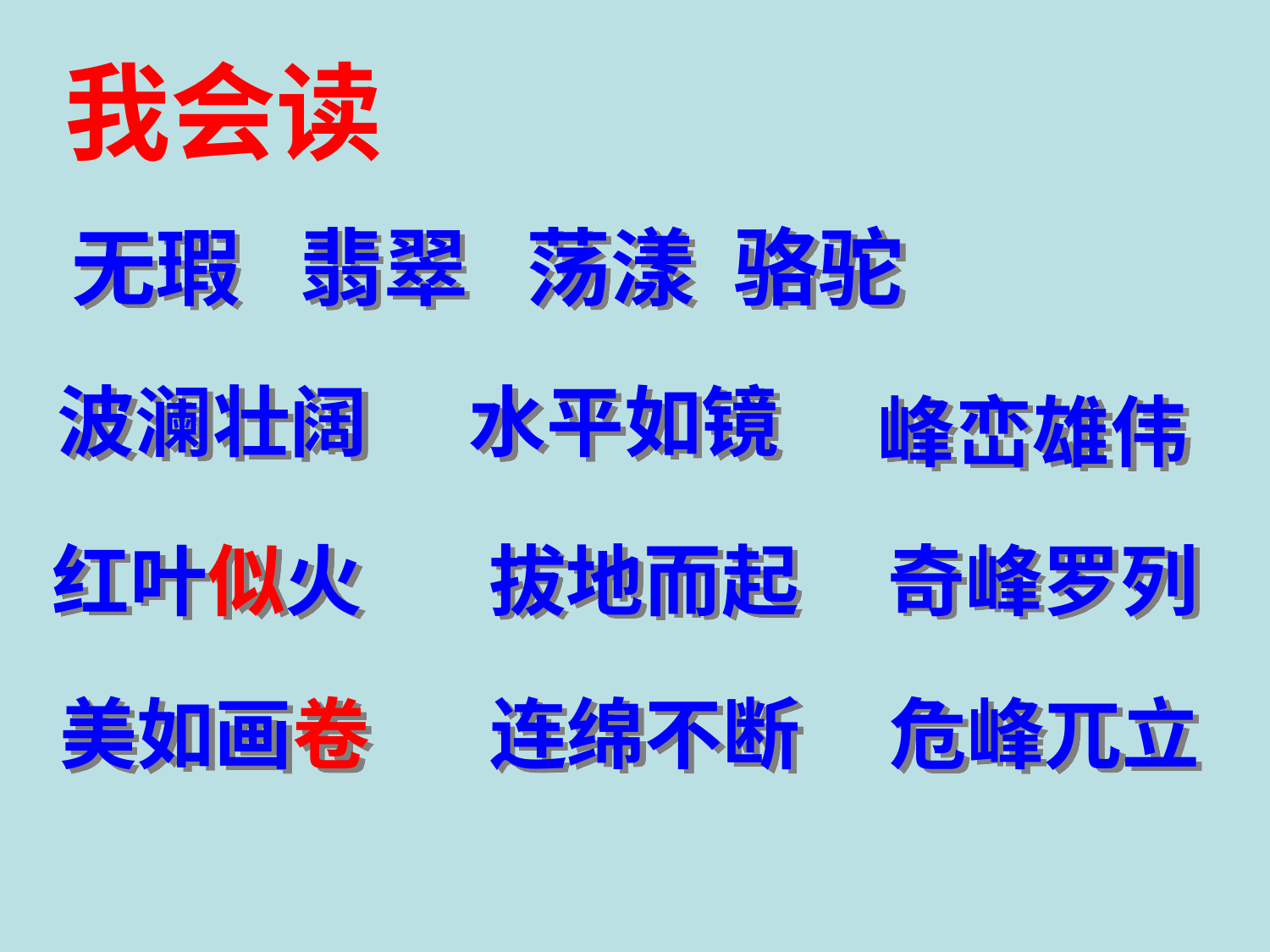

我会读
 无瑕   翡翠   荡漾  骆驼
波澜壮阔
水平如镜
峰峦雄伟
红叶似火
拔地而起
奇峰罗列
美如画卷
连绵不断
危峰兀立